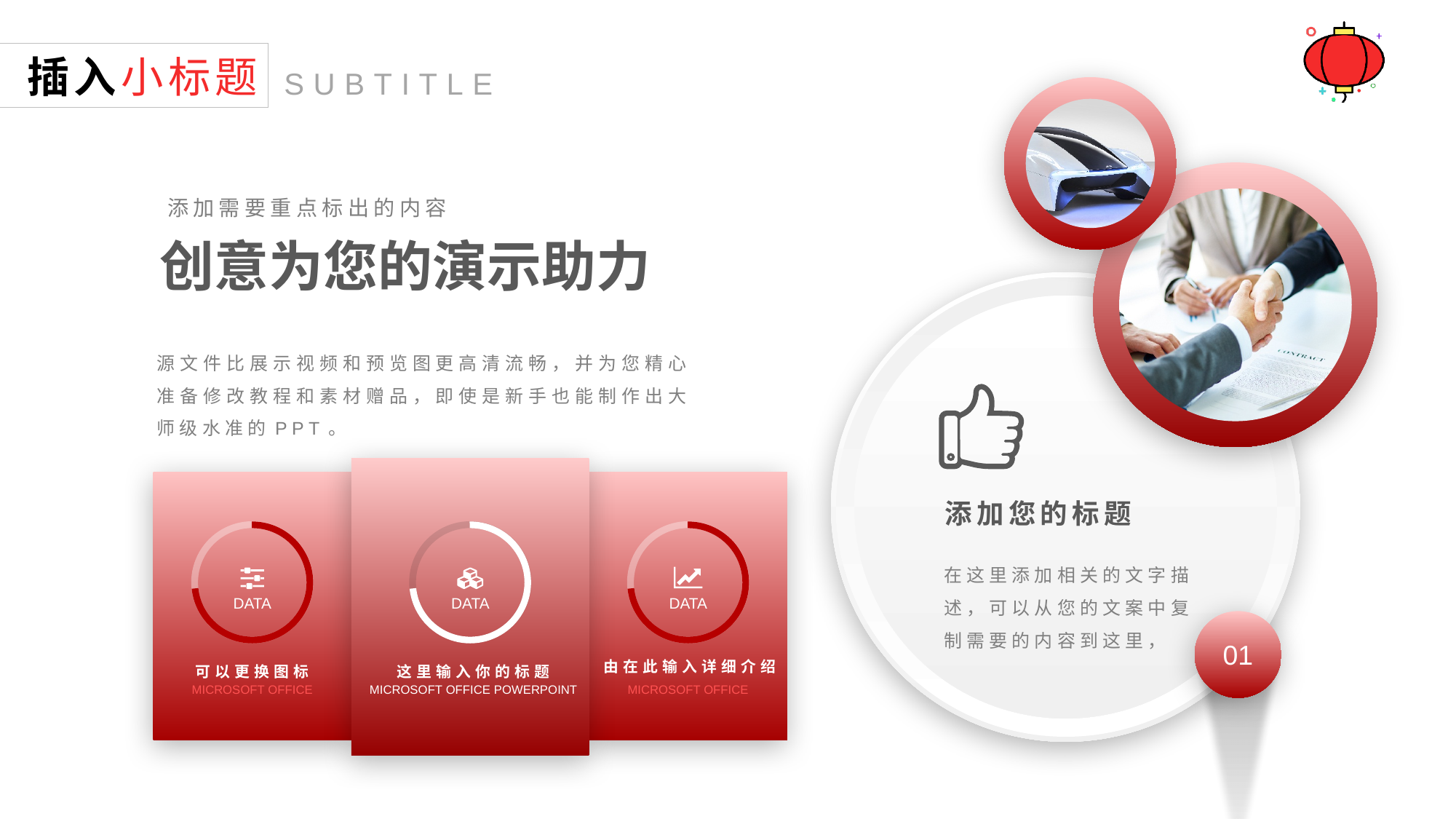

插入小标题
SUBTITLE

添加需要重点标出的内容
创意为您的演示助力

源文件比展示视频和预览图更高清流畅，并为您精心准备修改教程和素材赠品，即使是新手也能制作出大师级水准的PPT。

添加您的标题

DATA
可以更换图标
MICROSOFT OFFICE

DATA
这里输入你的标题
MICROSOFT OFFICE POWERPOINT

DATA
由在此输入详细介绍
MICROSOFT OFFICE

在这里添加相关的文字描述，可以从您的文案中复制需要的内容到这里，
01